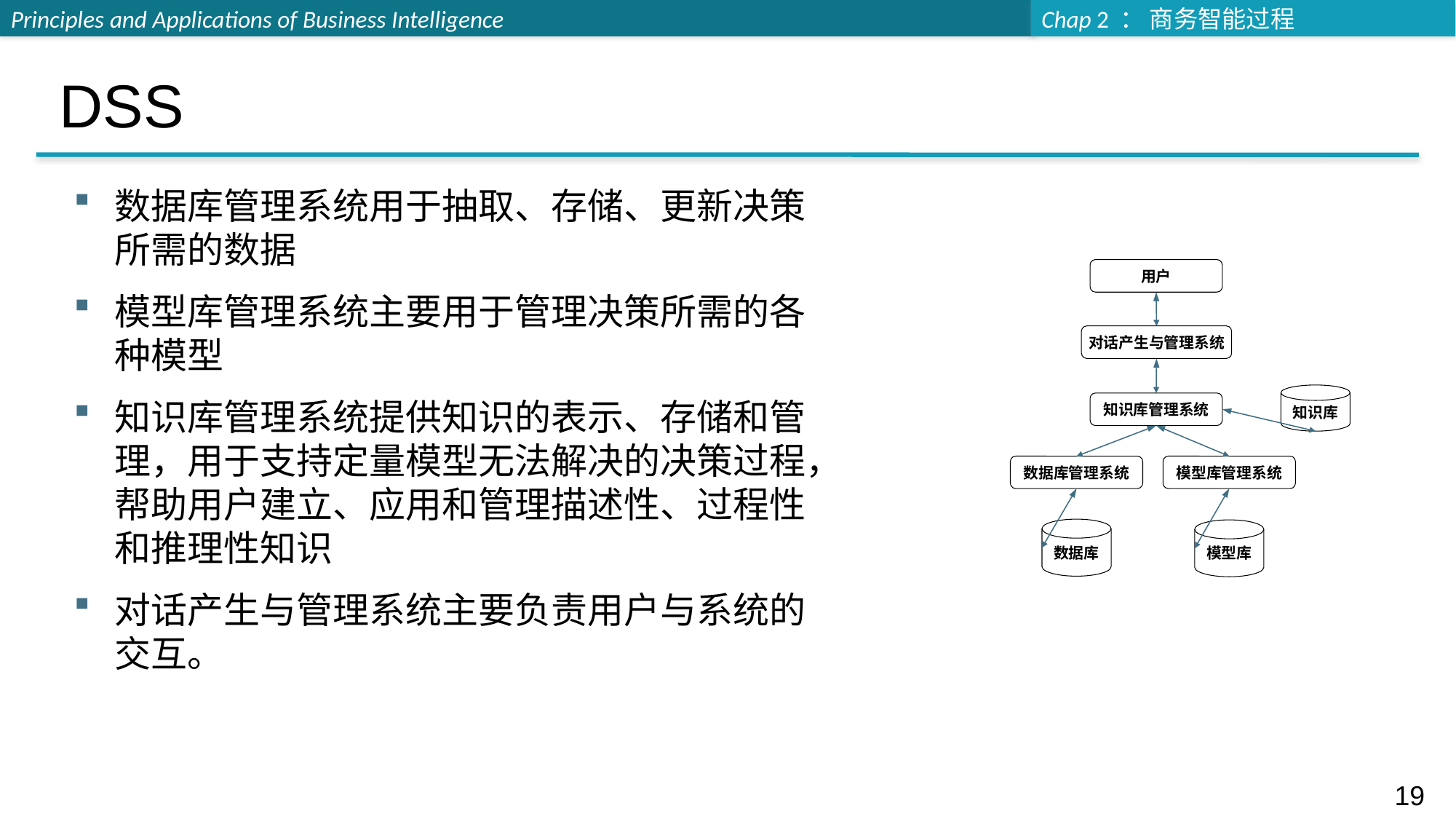

# DSS
数据库管理系统用于抽取、存储、更新决策所需的数据
模型库管理系统主要用于管理决策所需的各种模型
知识库管理系统提供知识的表示、存储和管理，用于支持定量模型无法解决的决策过程，帮助用户建立、应用和管理描述性、过程性和推理性知识
对话产生与管理系统主要负责用户与系统的交互。

用户
对话产生与管理系统
知识库
知识库管理系统
数据库管理系统
模型库管理系统
数据库
模型库